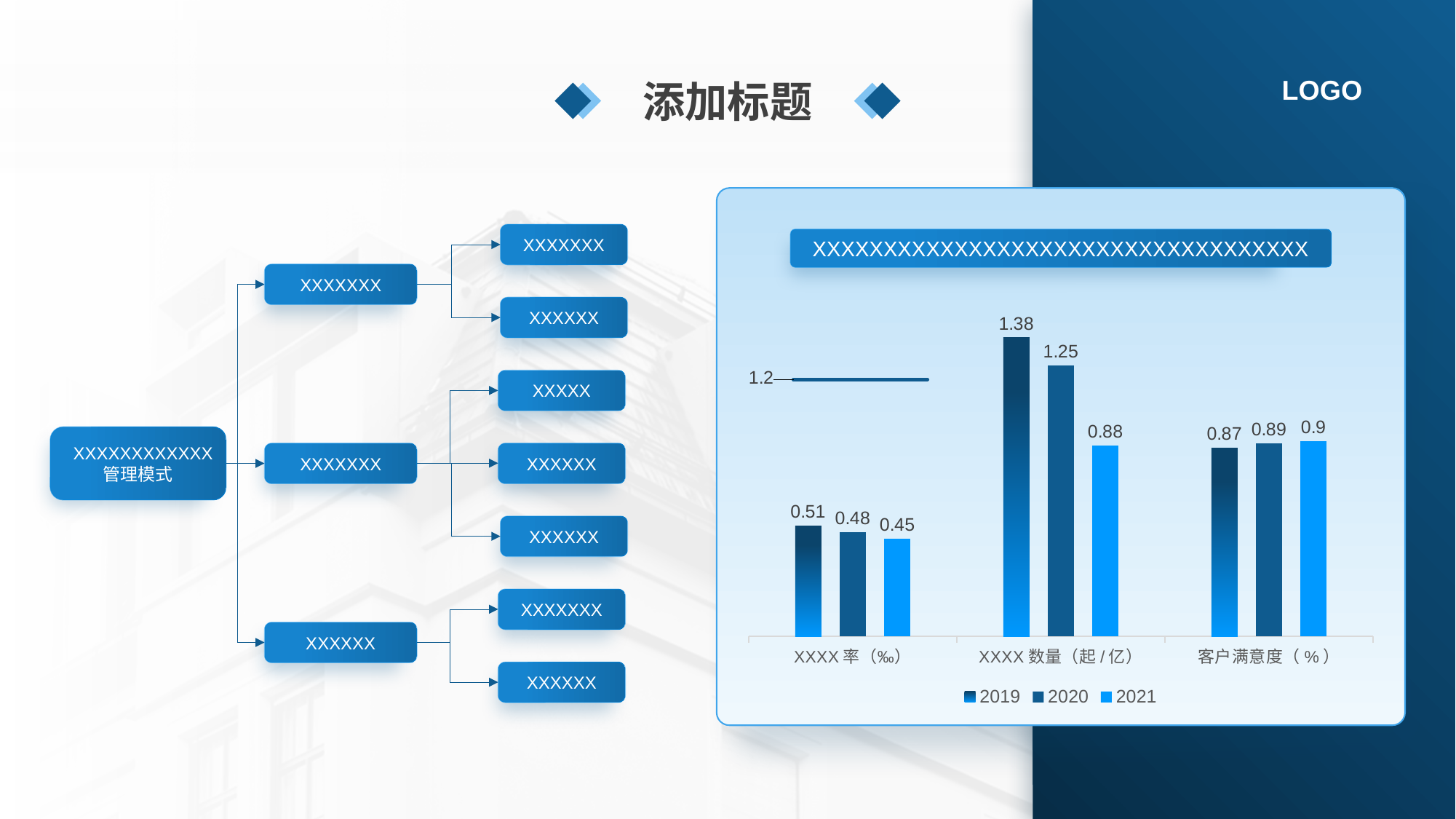

LOGO
添加标题

XXXXXXX
XXXXXXXXXXXXXXXXXXXXXXXXXXXXXXXXXXX
XXXXXXX

### Chart

| Category | 2019 | 2020 | 2021 |
|---|---|---|---|
| XXXX率（‰） | 0.51 | 0.48 | 0.45 |
| XXXX数量（起/亿） | 1.38 | 1.25 | 0.88 |
| 客户满意度（%） | 0.87 | 0.89 | 0.9 |
XXXXXX

### Chart

| Category | 2019 | 2020 | 2021 |
|---|---|---|---|
|  | 1.2 | 1.2 | 1.2 |
|  | 1.2 | None | None |
XXXXX
  XXXXXXXXXXXX
管理模式
XXXXXXX
XXXXXX
XXXXXX
XXXXXXX
XXXXXX
XXXXXX